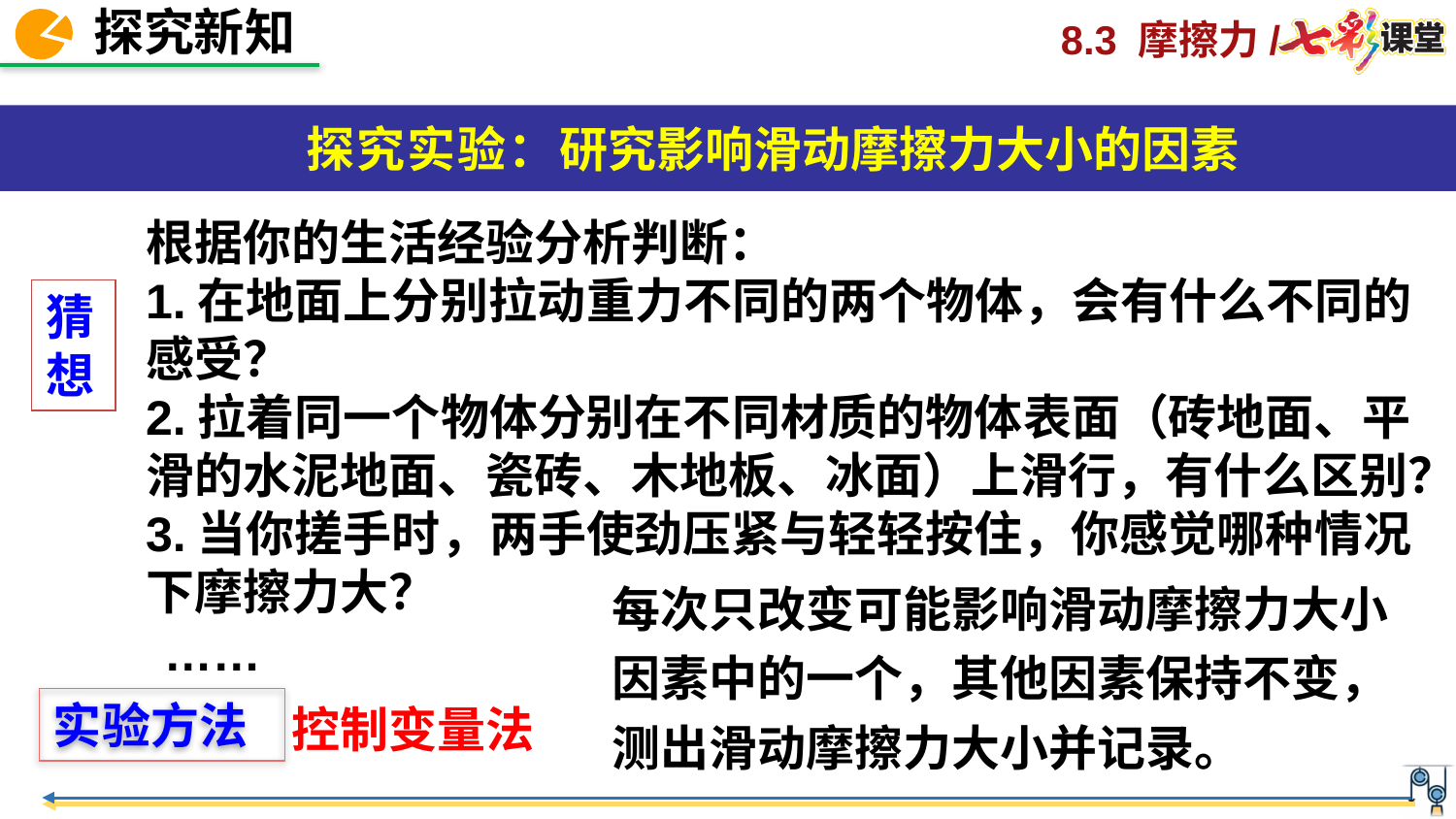

探究实验：研究影响滑动摩擦力大小的因素
根据你的生活经验分析判断：
1.在地面上分别拉动重力不同的两个物体，会有什么不同的感受？
2.拉着同一个物体分别在不同材质的物体表面（砖地面、平滑的水泥地面、瓷砖、木地板、冰面）上滑行，有什么区别？
3.当你搓手时，两手使劲压紧与轻轻按住，你感觉哪种情况下摩擦力大？
实验器材
滑动摩擦力大小可能与：
物重；
接触面所受压力；
接触面粗糙程度；
物体运动的速度；
接触面面积的大小；
……
猜 想
弹簧测力计、带挂钩的木块、砝码、粗糙程度不同的长木板。
实验设计
每次只改变可能影响滑动摩擦力大小因素中的一个，其他因素保持不变，测出滑动摩擦力大小并记录。
实验方法
控制变量法